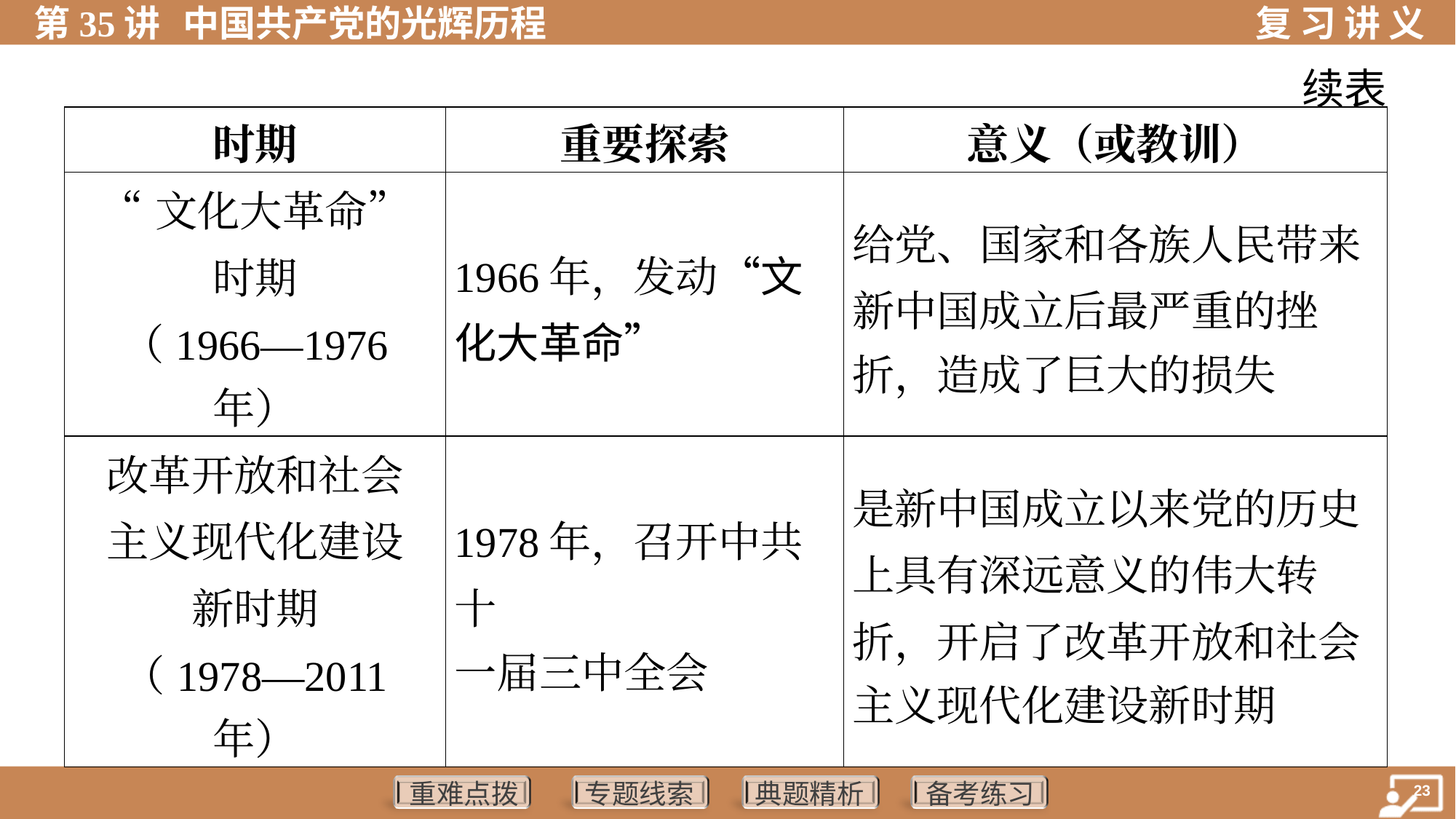

续表
| 时期 | 重要探索 | 意义（或教训） |
| --- | --- | --- |
| “文化大革命” 时期 （1966—1976 年） | 1966年，发动“文化大革命” | 给党、国家和各族人民带来 新中国成立后最严重的挫 折，造成了巨大的损失 |
| 改革开放和社会 主义现代化建设 新时期 （1978—2011 年） | 1978年，召开中共十 一届三中全会 | 是新中国成立以来党的历史 上具有深远意义的伟大转 折，开启了改革开放和社会 主义现代化建设新时期 |